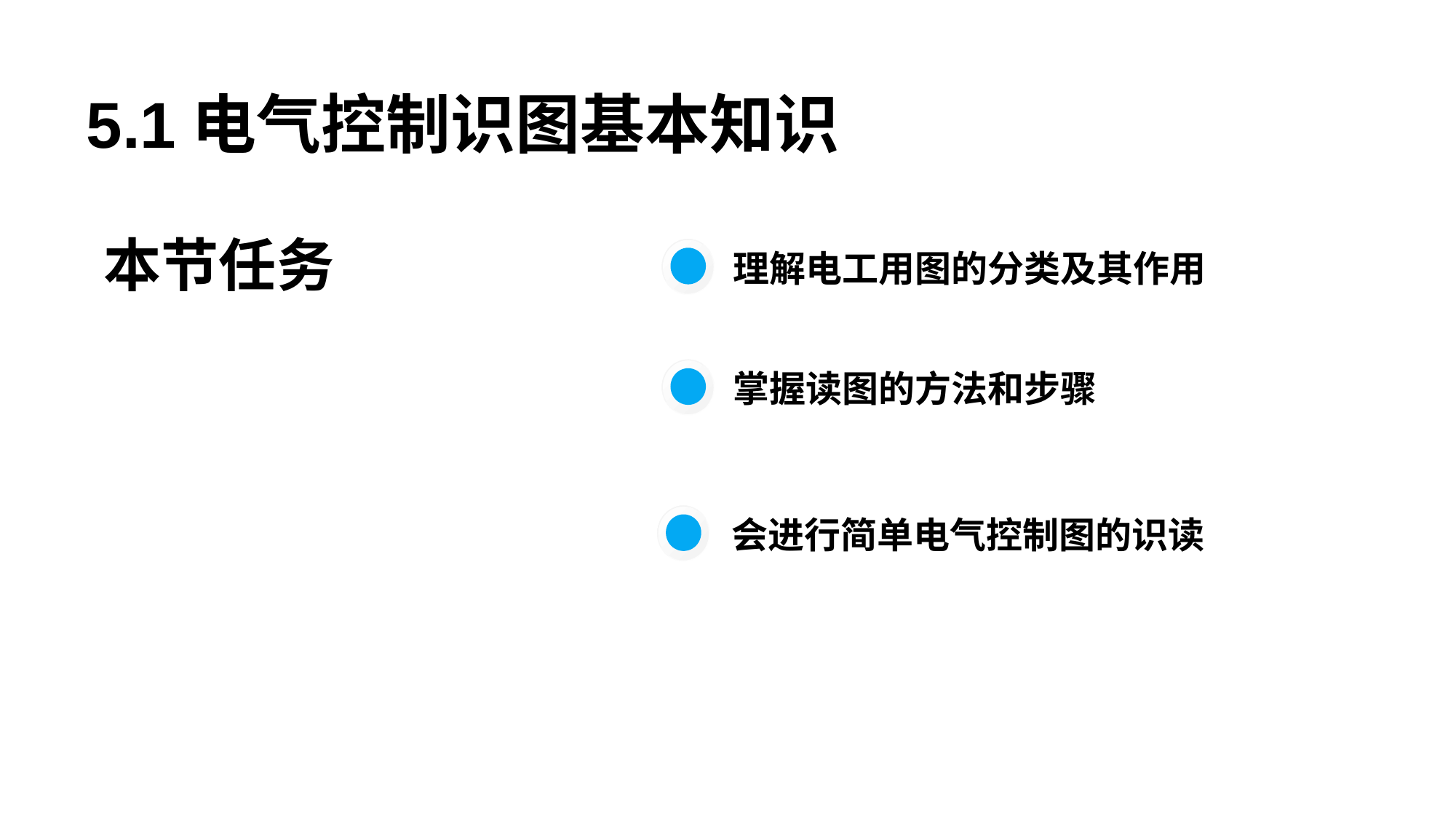

5.1电气控制识图基本知识
本节任务

理解电工用图的分类及其作用

掌握读图的方法和步骤

会进行简单电气控制图的识读